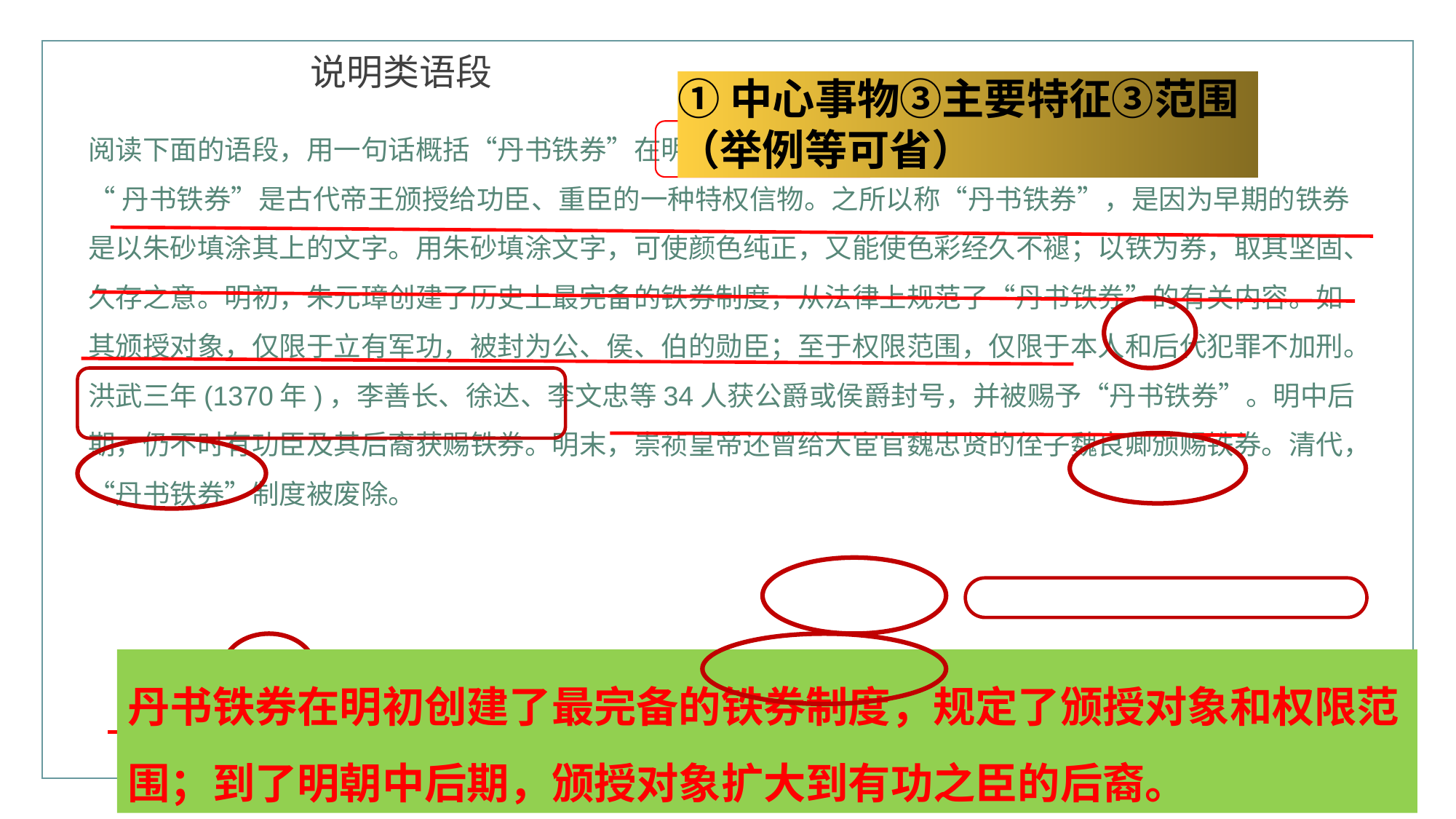

说明类语段
①中心事物③主要特征③范围（举例等可省）
阅读下面的语段，用一句话概括“丹书铁券”在明代的发展变化。(不超过55字)
“丹书铁券”是古代帝王颁授给功臣、重臣的一种特权信物。之所以称“丹书铁券”，是因为早期的铁券是以朱砂填涂其上的文字。用朱砂填涂文字，可使颜色纯正，又能使色彩经久不褪；以铁为券，取其坚固、久存之意。明初，朱元璋创建了历史上最完备的铁券制度，从法律上规范了“丹书铁券”的有关内容。如其颁授对象，仅限于立有军功，被封为公、侯、伯的勋臣；至于权限范围，仅限于本人和后代犯罪不加刑。洪武三年(1370年)，李善长、徐达、李文忠等34人获公爵或侯爵封号，并被赐予“丹书铁券”。明中后期，仍不时有功臣及其后裔获赐铁券。明末，崇祯皇帝还曾给大宦官魏忠贤的侄子魏良卿颁赐铁券。清代，“丹书铁券”制度被废除。

丹书铁券在明初创建了最完备的铁券制度，规定了颁授对象和权限范围；到了明朝中后期，颁授对象扩大到有功之臣的后裔。